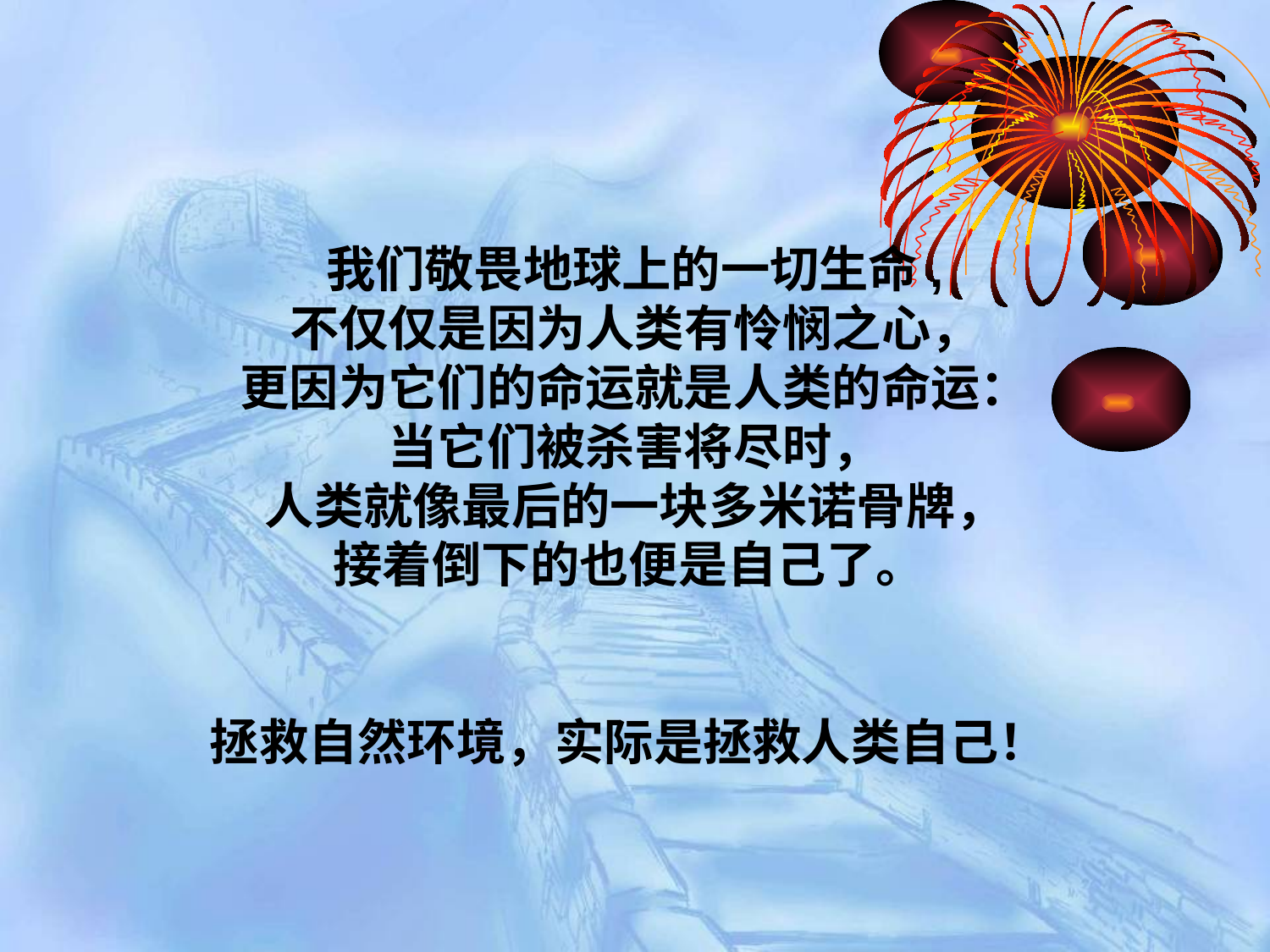

我们敬畏地球上的一切生命,
不仅仅是因为人类有怜悯之心，
更因为它们的命运就是人类的命运：
当它们被杀害将尽时，
人类就像最后的一块多米诺骨牌，
接着倒下的也便是自己了。
拯救自然环境，实际是拯救人类自己！